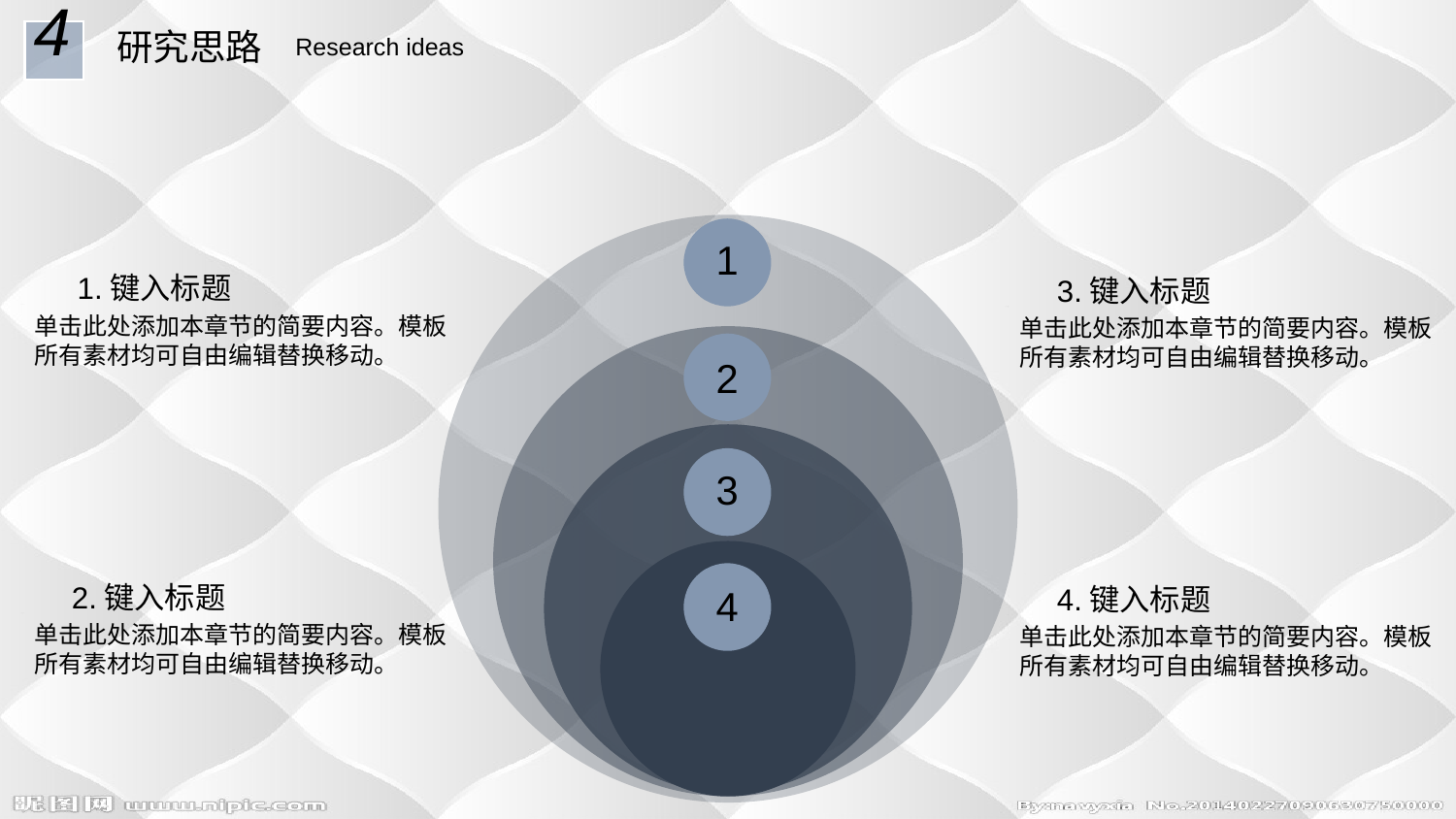

4
研究思路

Research ideas
1

1.键入标题
单击此处添加本章节的简要内容。模板所有素材均可自由编辑替换移动。
3.键入标题
单击此处添加本章节的简要内容。模板所有素材均可自由编辑替换移动。

2

3

4

2.键入标题
单击此处添加本章节的简要内容。模板所有素材均可自由编辑替换移动。
4.键入标题
单击此处添加本章节的简要内容。模板所有素材均可自由编辑替换移动。